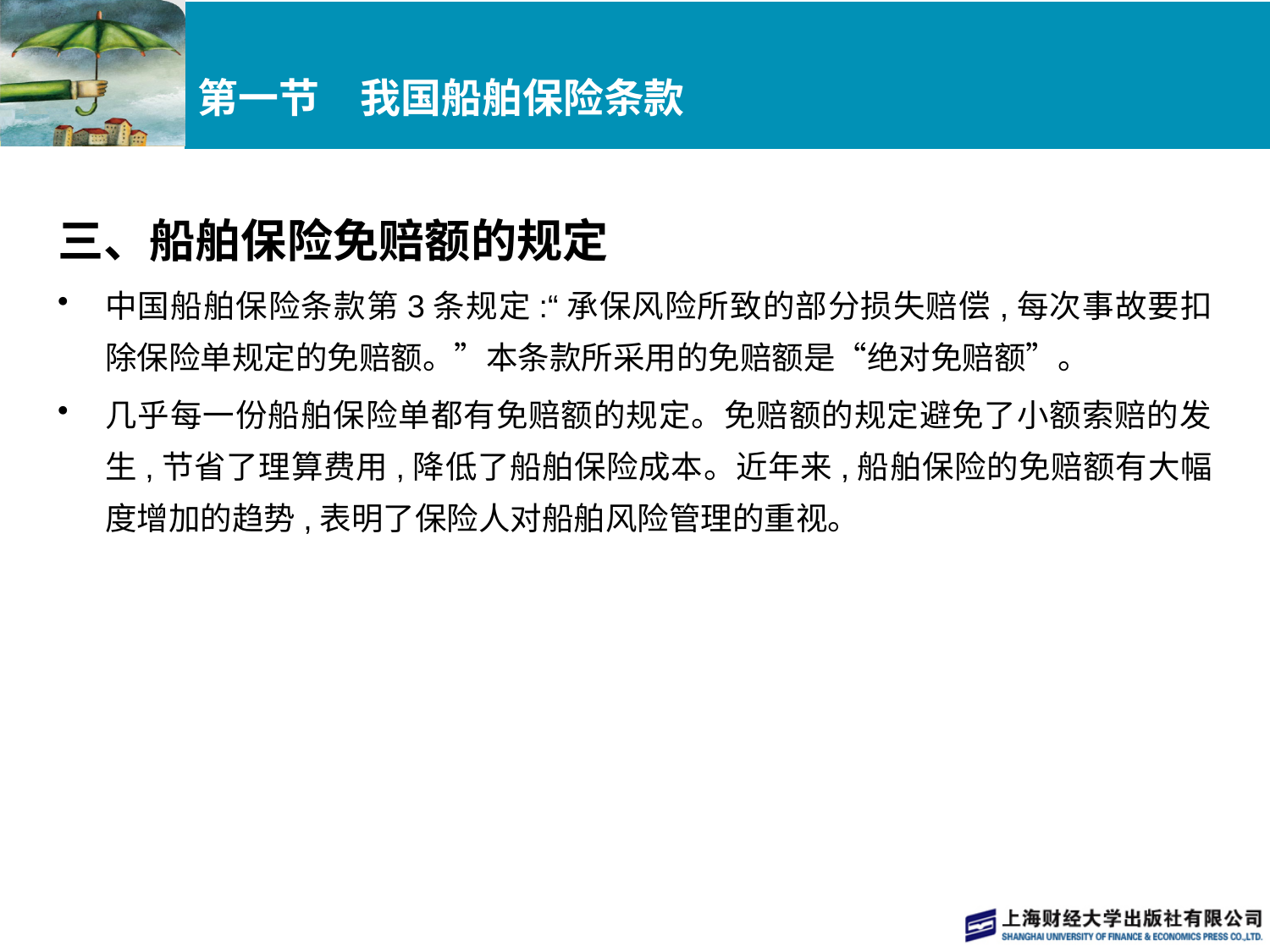

# 第一节　我国船舶保险条款
三、船舶保险免赔额的规定
中国船舶保险条款第3条规定:“承保风险所致的部分损失赔偿,每次事故要扣除保险单规定的免赔额。”本条款所采用的免赔额是“绝对免赔额”。
几乎每一份船舶保险单都有免赔额的规定。免赔额的规定避免了小额索赔的发生,节省了理算费用,降低了船舶保险成本。近年来,船舶保险的免赔额有大幅度增加的趋势,表明了保险人对船舶风险管理的重视。